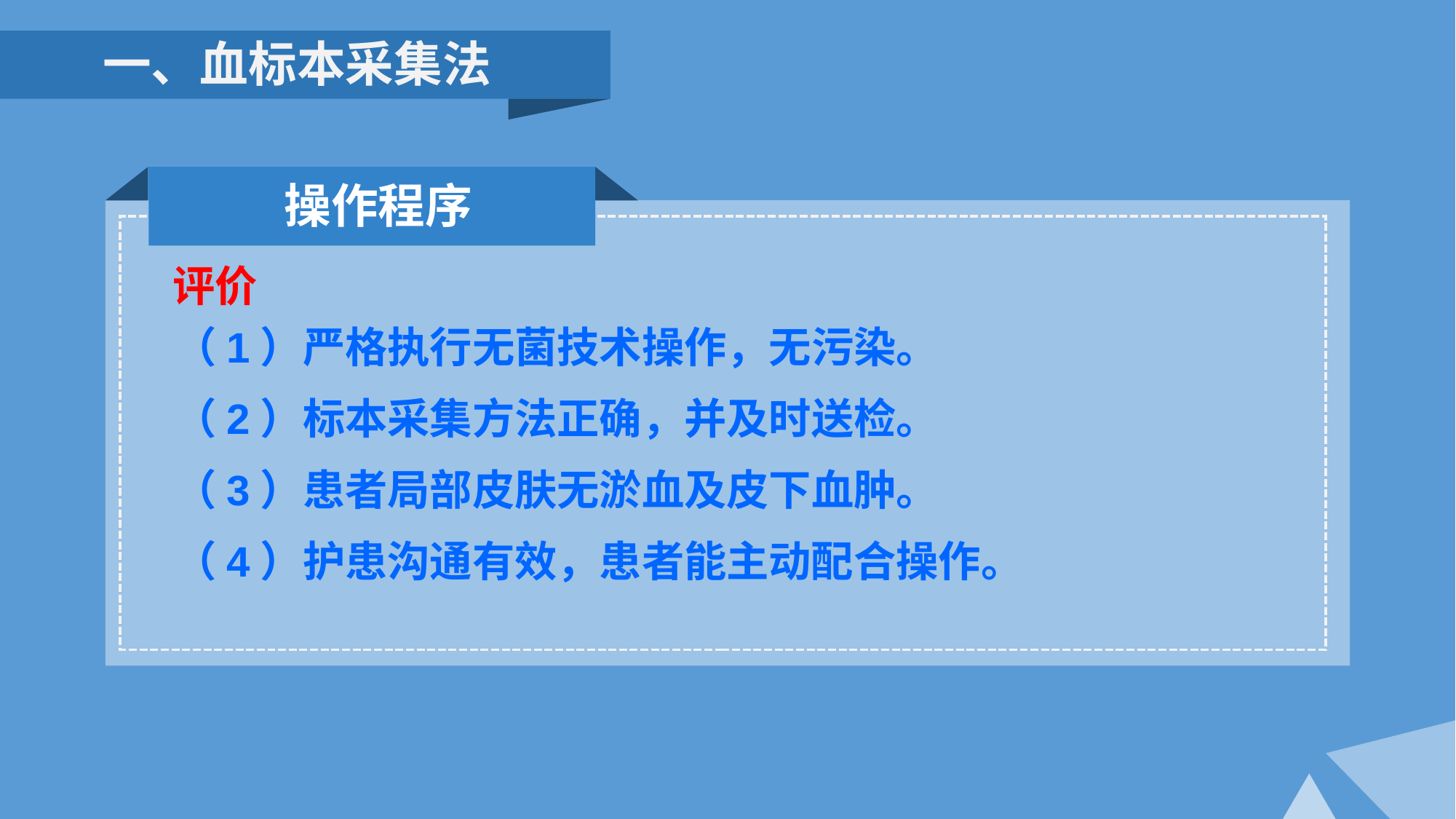

一、血标本采集法

操作程序

（1）严格执行无菌技术操作，无污染。
（2）标本采集方法正确，并及时送检。
（3）患者局部皮肤无淤血及皮下血肿。
（4）护患沟通有效，患者能主动配合操作。

评价